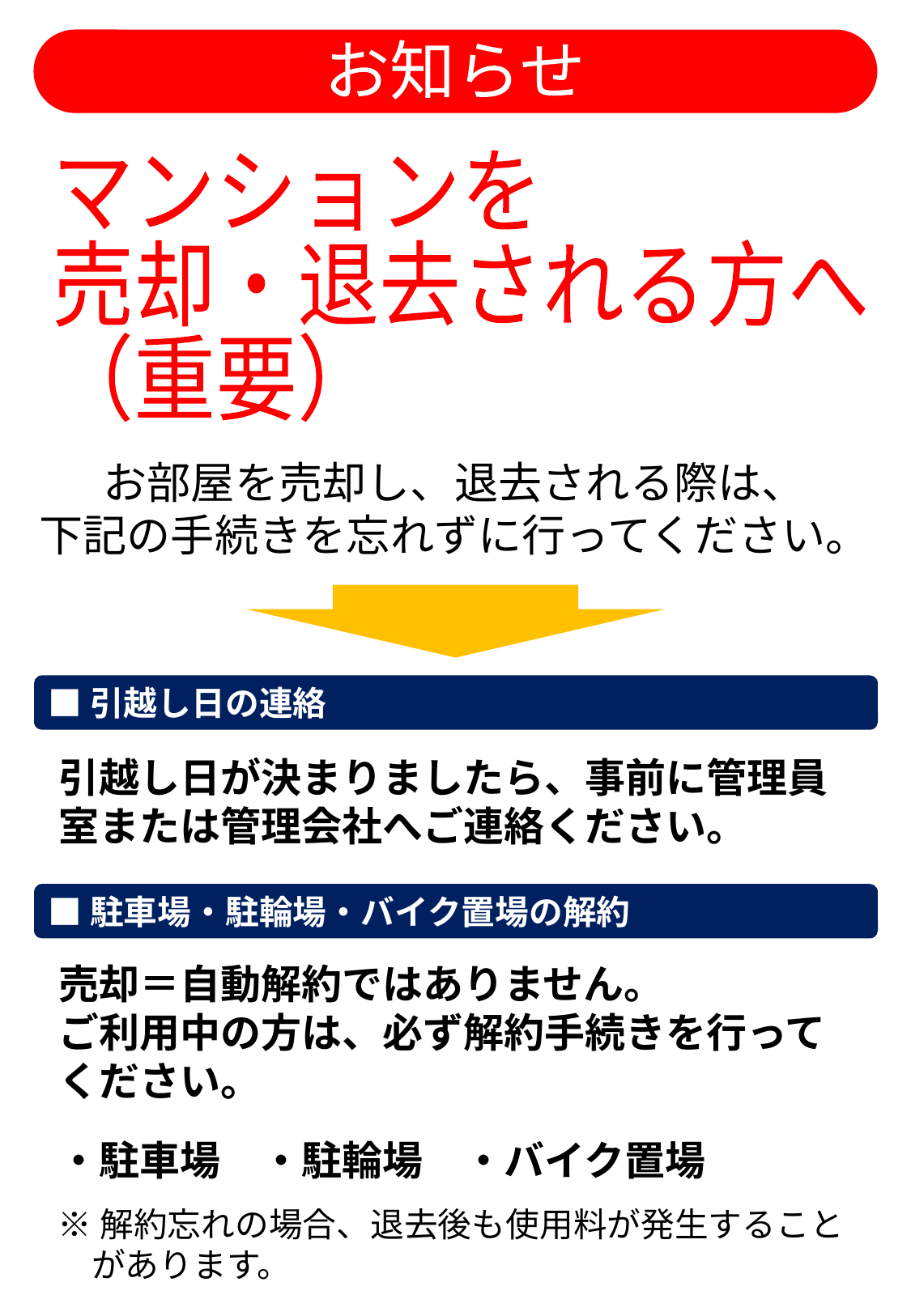

お知らせ
マンションを
売却・退去される方へ
（重要）
お部屋を売却し、退去される際は、
下記の手続きを忘れずに行ってください。

■引越し日の連絡
引越し日が決まりましたら、事前に管理員室または管理会社へご連絡ください。
■駐車場・駐輪場・バイク置場の解約
売却＝自動解約ではありません。
ご利用中の方は、必ず解約手続きを行ってください。
・駐車場　・駐輪場　・バイク置場
※解約忘れの場合、退去後も使用料が発生すること
　があります。